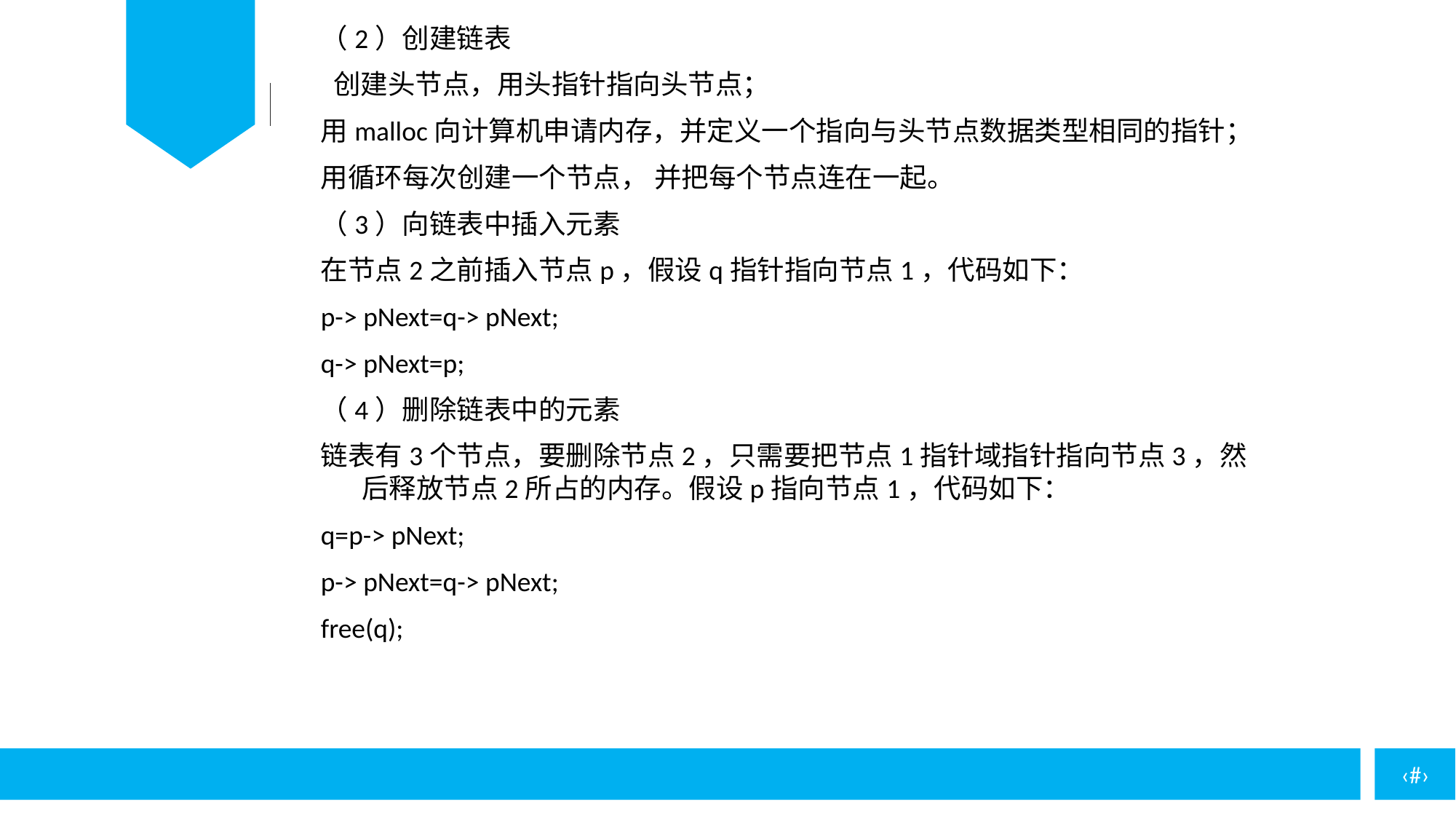

（2）创建链表
 创建头节点，用头指针指向头节点；
用malloc向计算机申请内存，并定义一个指向与头节点数据类型相同的指针；
用循环每次创建一个节点， 并把每个节点连在一起。
（3）向链表中插入元素
在节点2之前插入节点p，假设q指针指向节点1，代码如下：
p-> pNext=q-> pNext;
q-> pNext=p;
（4）删除链表中的元素
链表有3个节点，要删除节点2，只需要把节点1指针域指针指向节点3，然后释放节点2所占的内存。假设p指向节点1，代码如下：
q=p-> pNext;
p-> pNext=q-> pNext;
free(q);